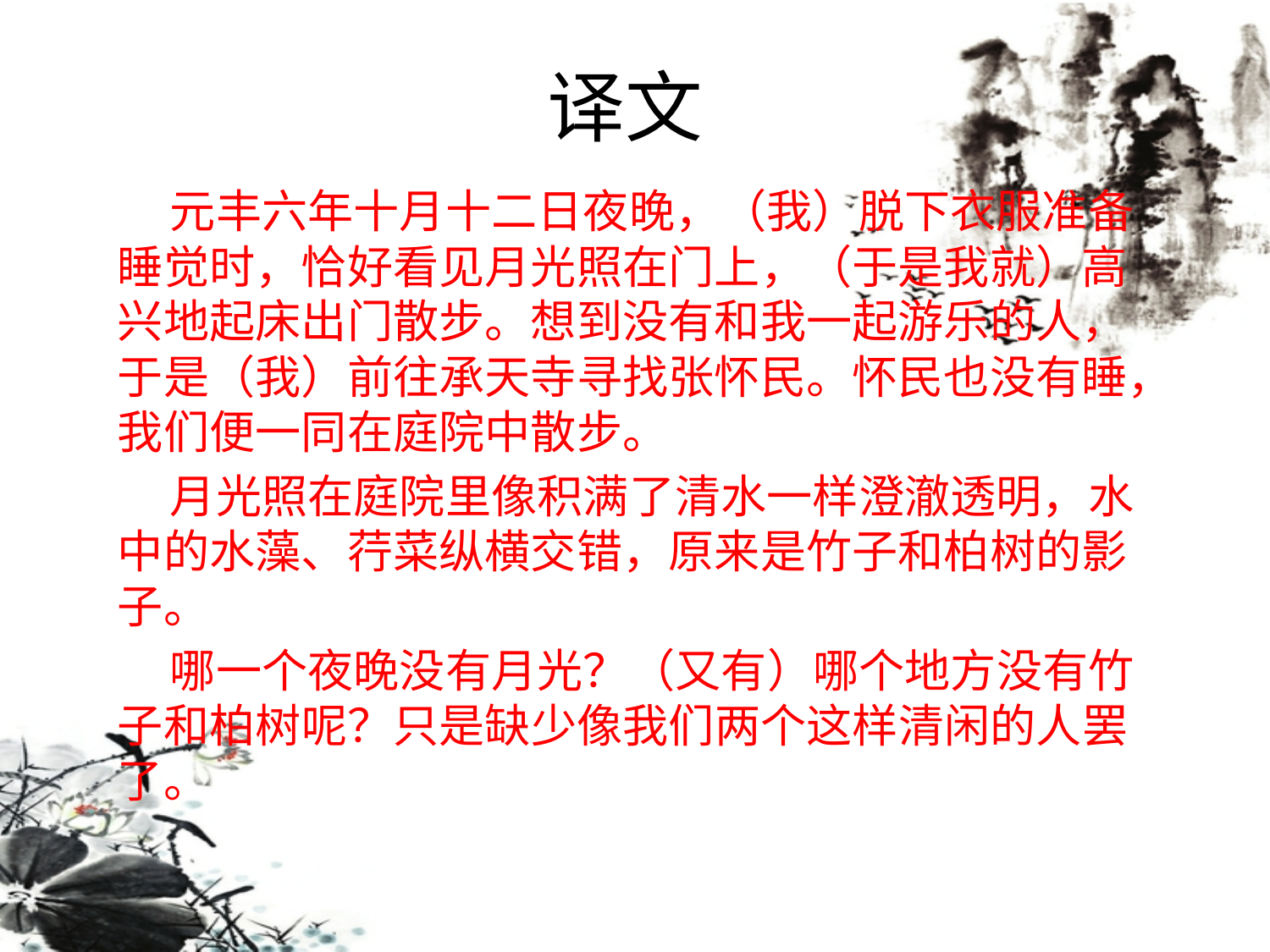

译文
    元丰六年十月十二日夜晚，（我）脱下衣服准备睡觉时，恰好看见月光照在门上，（于是我就）高兴地起床出门散步。想到没有和我一起游乐的人，于是（我）前往承天寺寻找张怀民。怀民也没有睡，我们便一同在庭院中散步。
    月光照在庭院里像积满了清水一样澄澈透明，水中的水藻、荇菜纵横交错，原来是竹子和柏树的影子。
    哪一个夜晚没有月光？（又有）哪个地方没有竹子和柏树呢？只是缺少像我们两个这样清闲的人罢了。